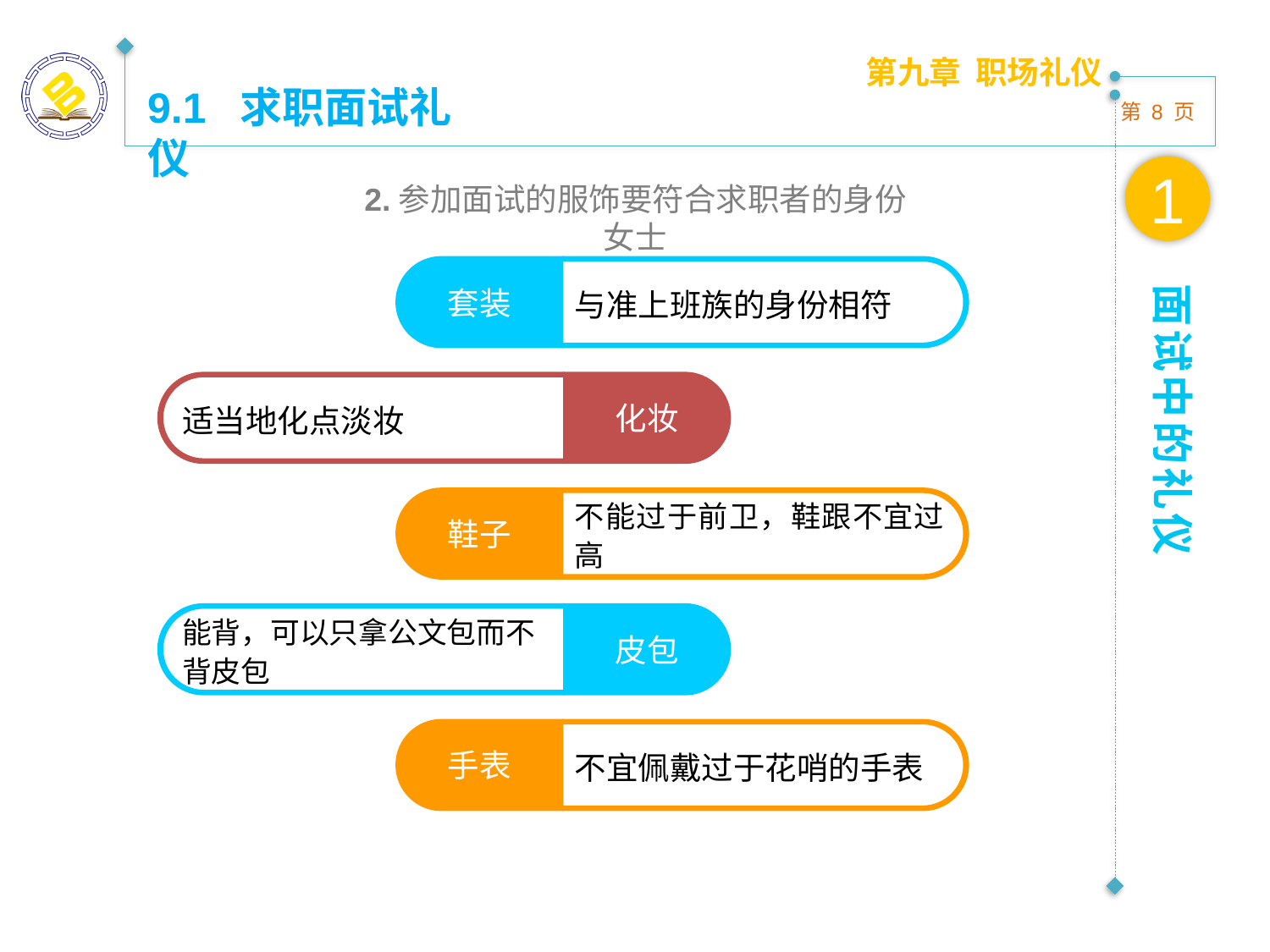

第九章  职场礼仪
9.1  求职面试礼仪
1
2.参加面试的服饰要符合求职者的身份
女士
套装
与准上班族的身份相符
面试中的礼仪
适当地化点淡妆
化妆
鞋子
不能过于前卫，鞋跟不宜过高
能背，可以只拿公文包而不
背皮包
皮包
手表
不宜佩戴过于花哨的手表